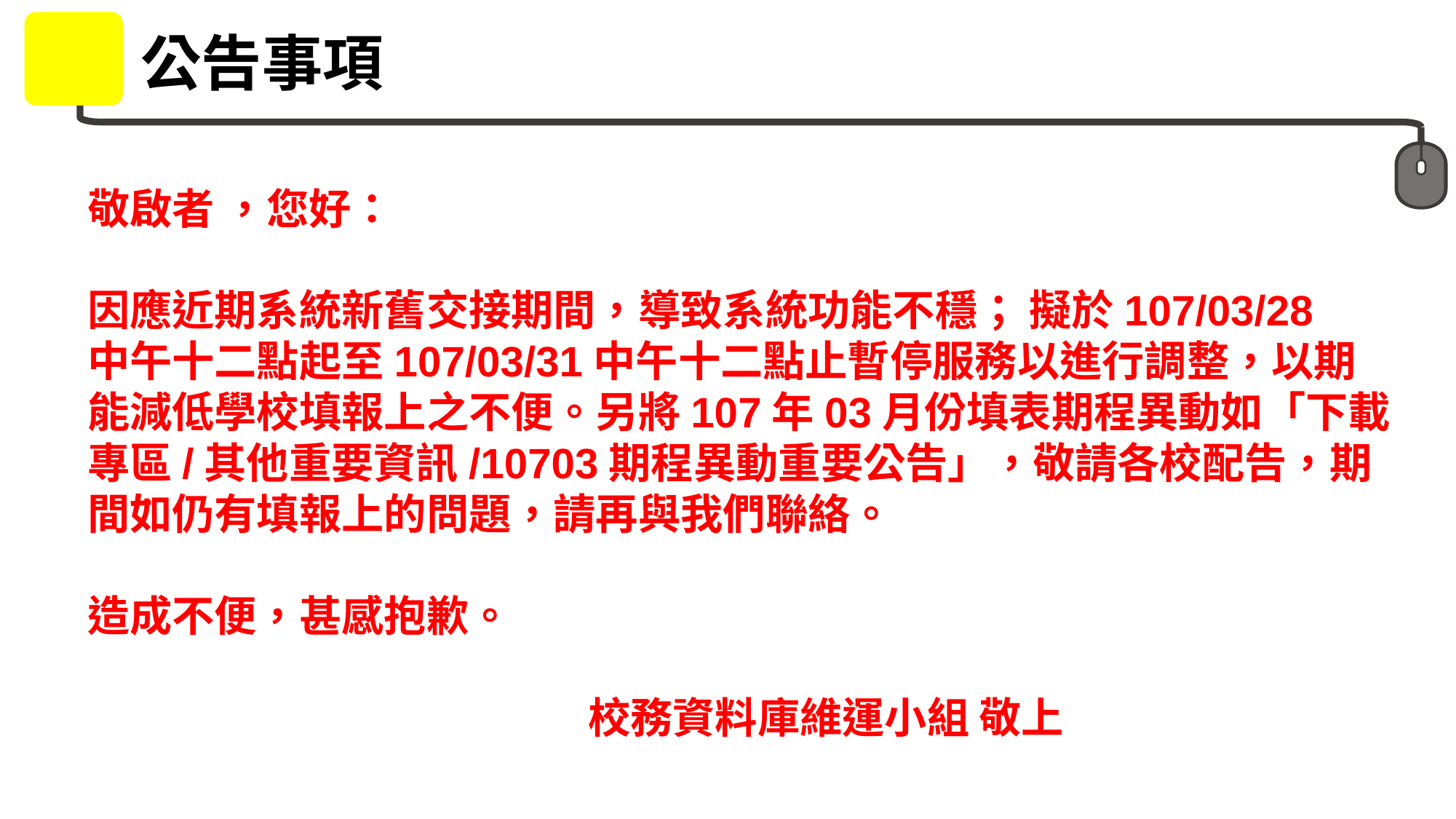

公告事項
敬啟者 ，您好：

因應近期系統新舊交接期間，導致系統功能不穩； 擬於107/03/28
中午十二點起至107/03/31中午十二點止暫停服務以進行調整，以期
能減低學校填報上之不便。另將107年03月份填表期程異動如「下載
專區/其他重要資訊/10703期程異動重要公告」，敬請各校配告，期
間如仍有填報上的問題，請再與我們聯絡。
造成不便，甚感抱歉。
                                                    校務資料庫維運小組 敬上